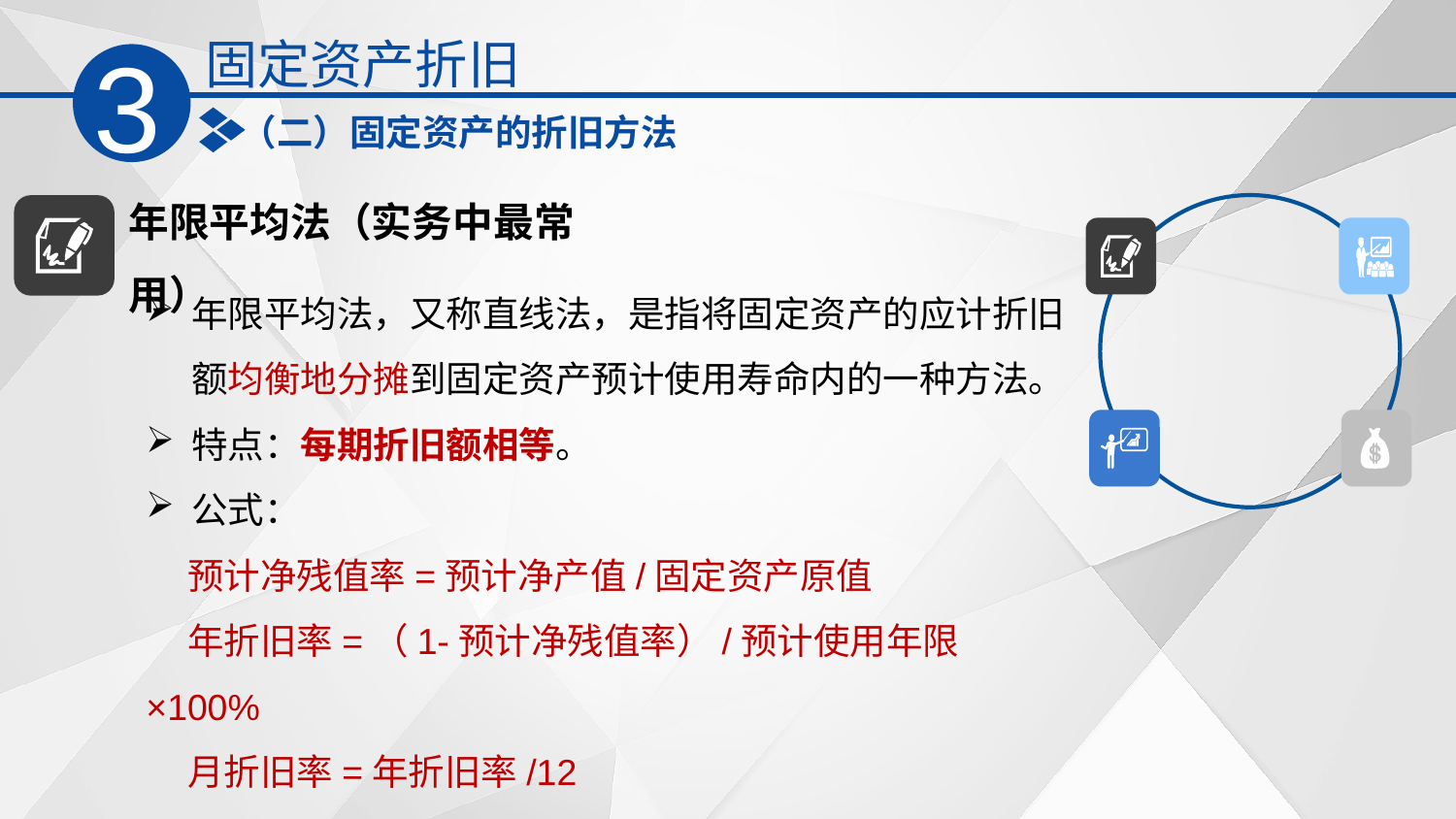

固定资产折旧
3

（二）固定资产的折旧方法

年限平均法（实务中最常用）
年限平均法，又称直线法，是指将固定资产的应计折旧额均衡地分摊到固定资产预计使用寿命内的一种方法。
特点：每期折旧额相等。
公式：
    预计净残值率=预计净产值/固定资产原值
    年折旧率=（1-预计净残值率）/预计使用年限×100%
    月折旧率=年折旧率/12
    月折旧额=固定资产原价×月折旧率